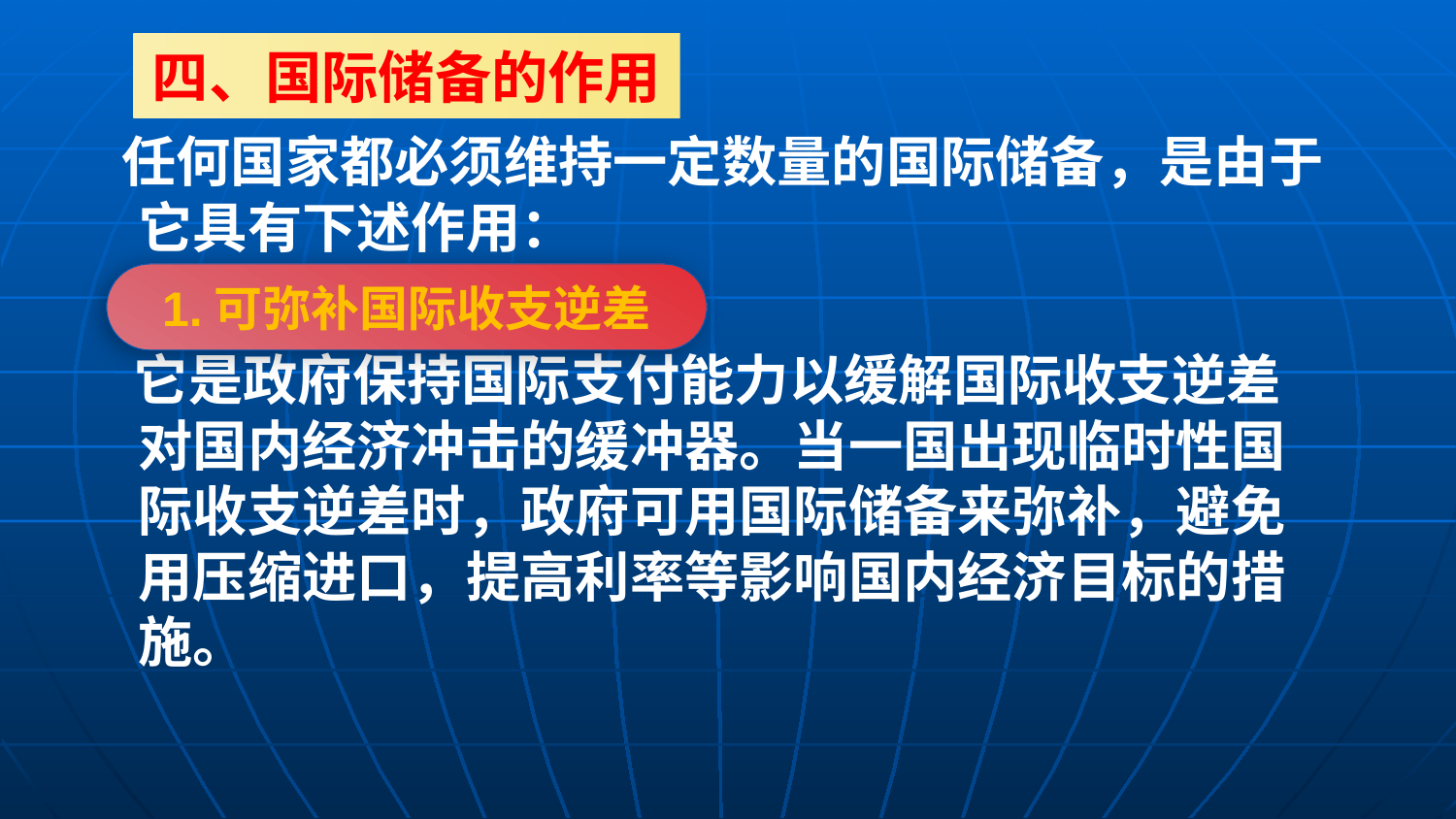

四、国际储备的作用

  任何国家都必须维持一定数量的国际储备，是由于它具有下述作用：

   它是政府保持国际支付能力以缓解国际收支逆差对国内经济冲击的缓冲器。当一国出现临时性国际收支逆差时，政府可用国际储备来弥补，避免用压缩进口，提高利率等影响国内经济目标的措施。

1.可弥补国际收支逆差